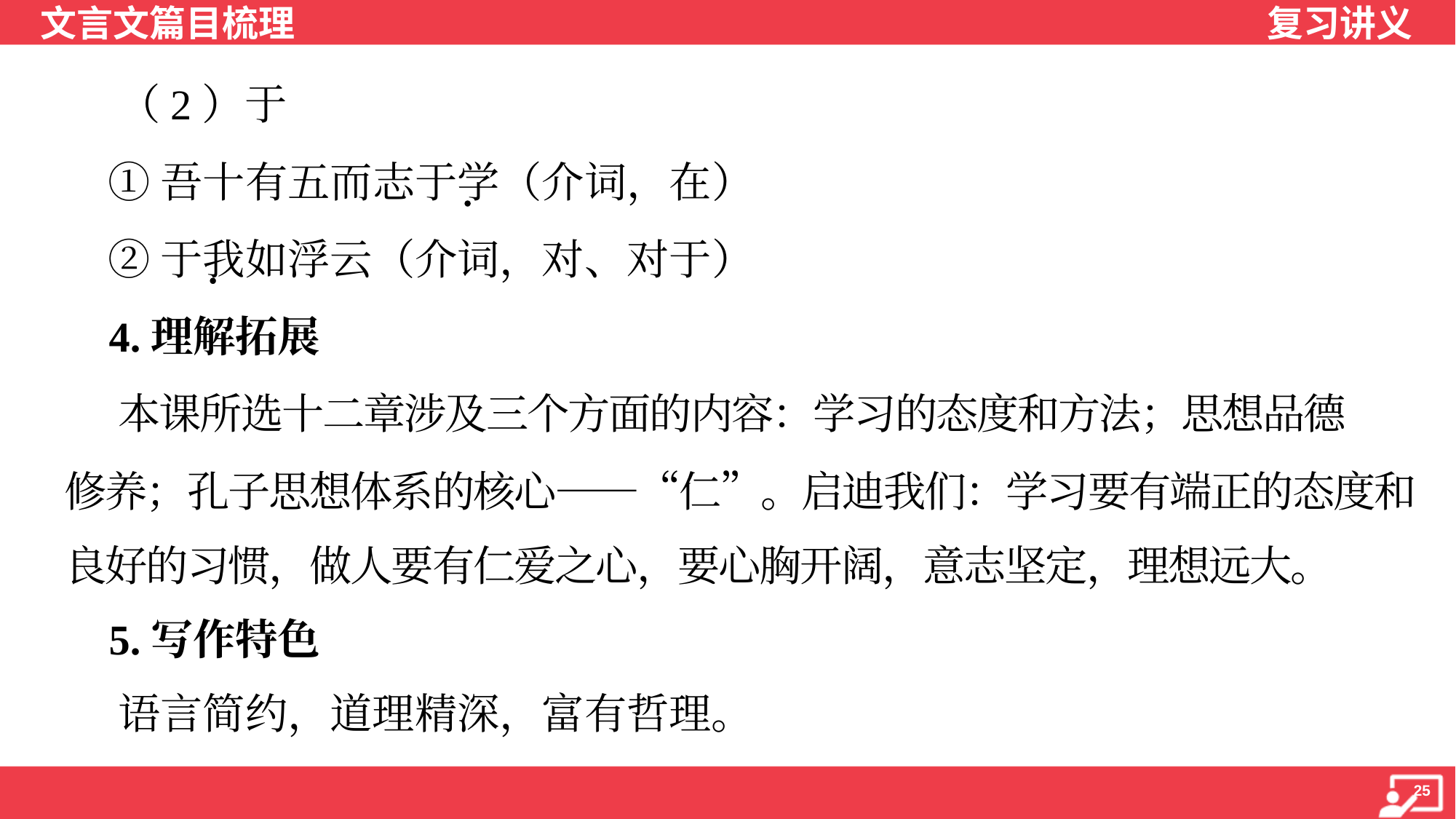

（2）于
    ①吾十有五而志于学（介词，在）
    ②于我如浮云（介词，对、对于）
    4.理解拓展
    本课所选十二章涉及三个方面的内容：学习的态度和方法；思想品德
修养；孔子思想体系的核心——“仁”。启迪我们：学习要有端正的态度和
良好的习惯，做人要有仁爱之心，要心胸开阔，意志坚定，理想远大。

    5.写作特色
    语言简约，道理精深，富有哲理。